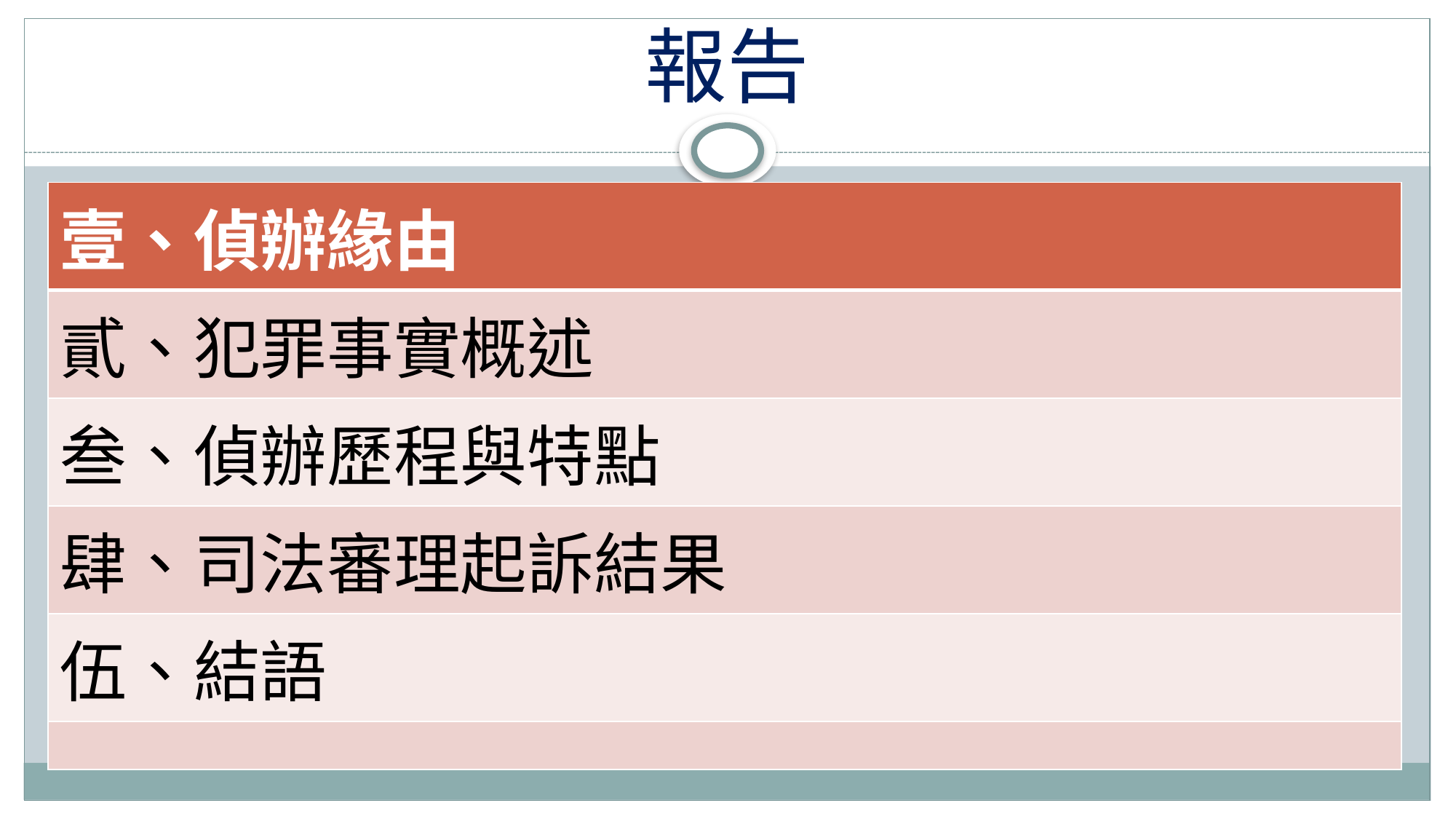

# 報告
| 壹、偵辦緣由 |
| --- |
| 貳、犯罪事實概述 |
| 叁、偵辦歷程與特點 |
| 肆、司法審理起訴結果 |
| 伍、結語 |
|  |